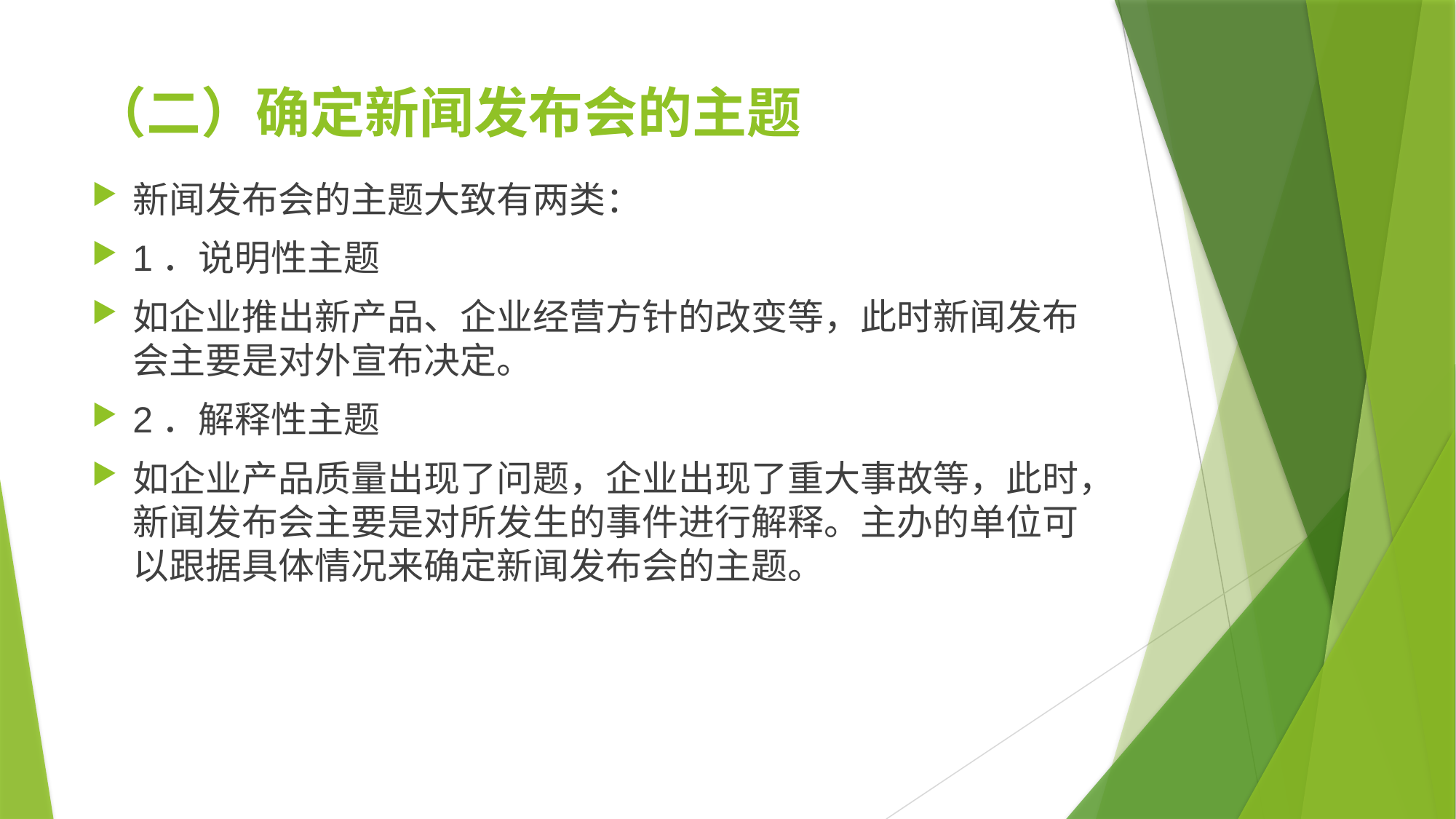

# （二）确定新闻发布会的主题
新闻发布会的主题大致有两类：
1．说明性主题
如企业推出新产品、企业经营方针的改变等，此时新闻发布会主要是对外宣布决定。
2．解释性主题
如企业产品质量出现了问题，企业出现了重大事故等，此时，新闻发布会主要是对所发生的事件进行解释。主办的单位可以跟据具体情况来确定新闻发布会的主题。